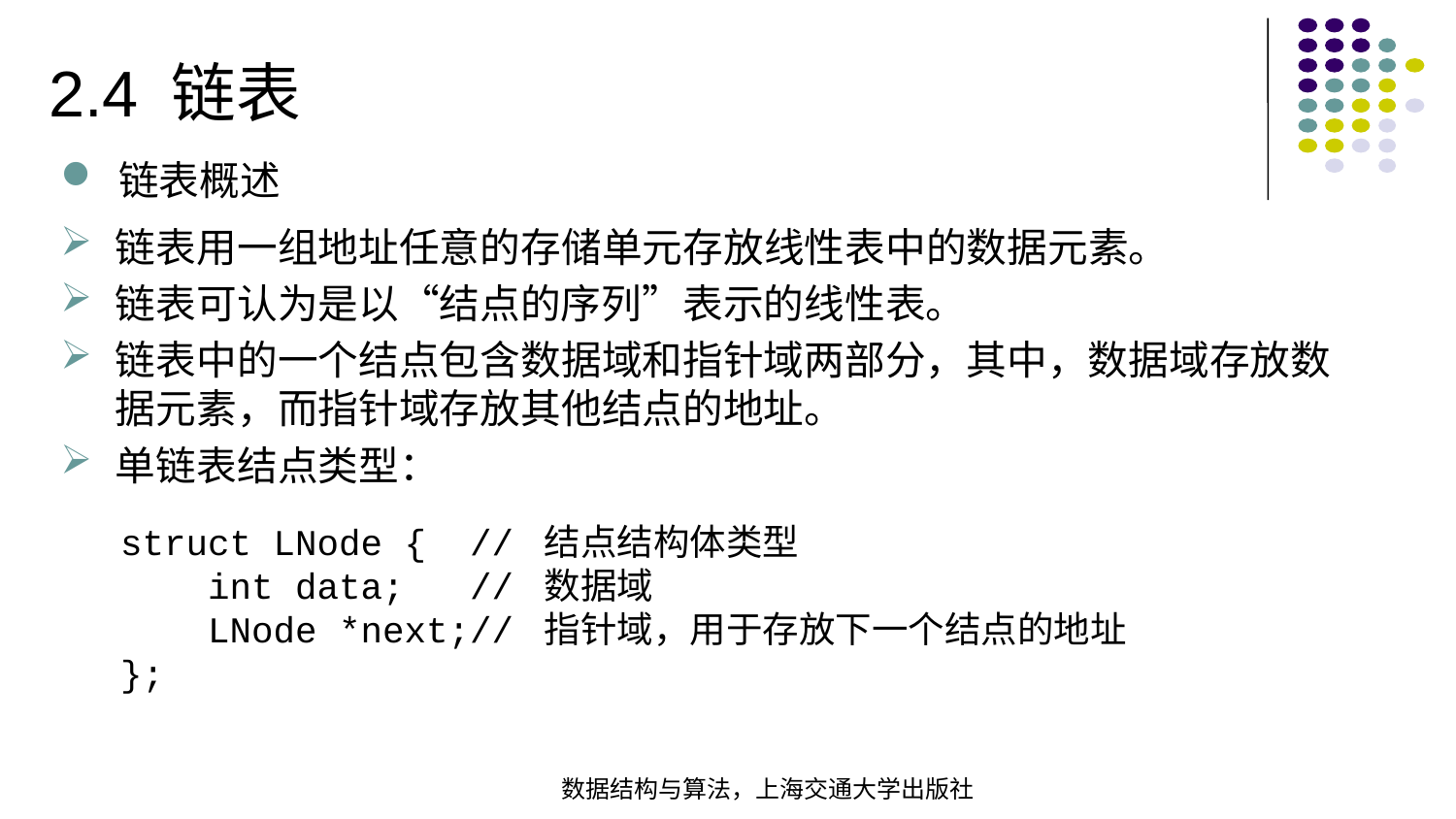

2.4 链表
链表概述
链表用一组地址任意的存储单元存放线性表中的数据元素。
链表可认为是以“结点的序列”表示的线性表。
链表中的一个结点包含数据域和指针域两部分，其中，数据域存放数据元素，而指针域存放其他结点的地址。
单链表结点类型：
struct LNode {  // 结点结构体类型    int data;   // 数据域    LNode *next;// 指针域，用于存放下一个结点的地址};